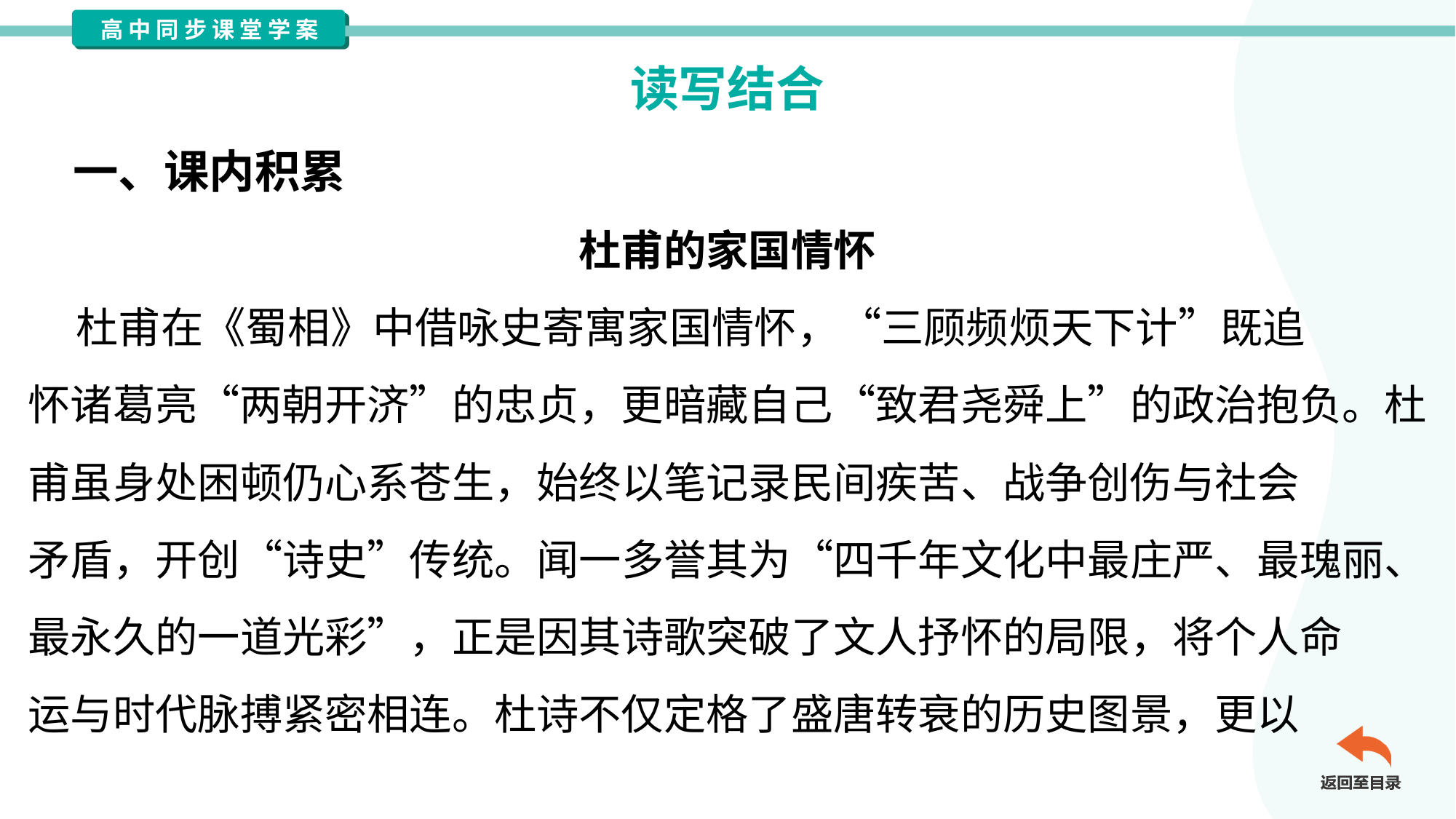

读写结合
一、课内积累
杜甫的家国情怀
    杜甫在《蜀相》中借咏史寄寓家国情怀，“三顾频烦天下计”既追
怀诸葛亮“两朝开济”的忠贞，更暗藏自己“致君尧舜上”的政治抱负。杜
甫虽身处困顿仍心系苍生，始终以笔记录民间疾苦、战争创伤与社会
矛盾，开创“诗史”传统。闻一多誉其为“四千年文化中最庄严、最瑰丽、
最永久的一道光彩”，正是因其诗歌突破了文人抒怀的局限，将个人命
运与时代脉搏紧密相连。杜诗不仅定格了盛唐转衰的历史图景，更以